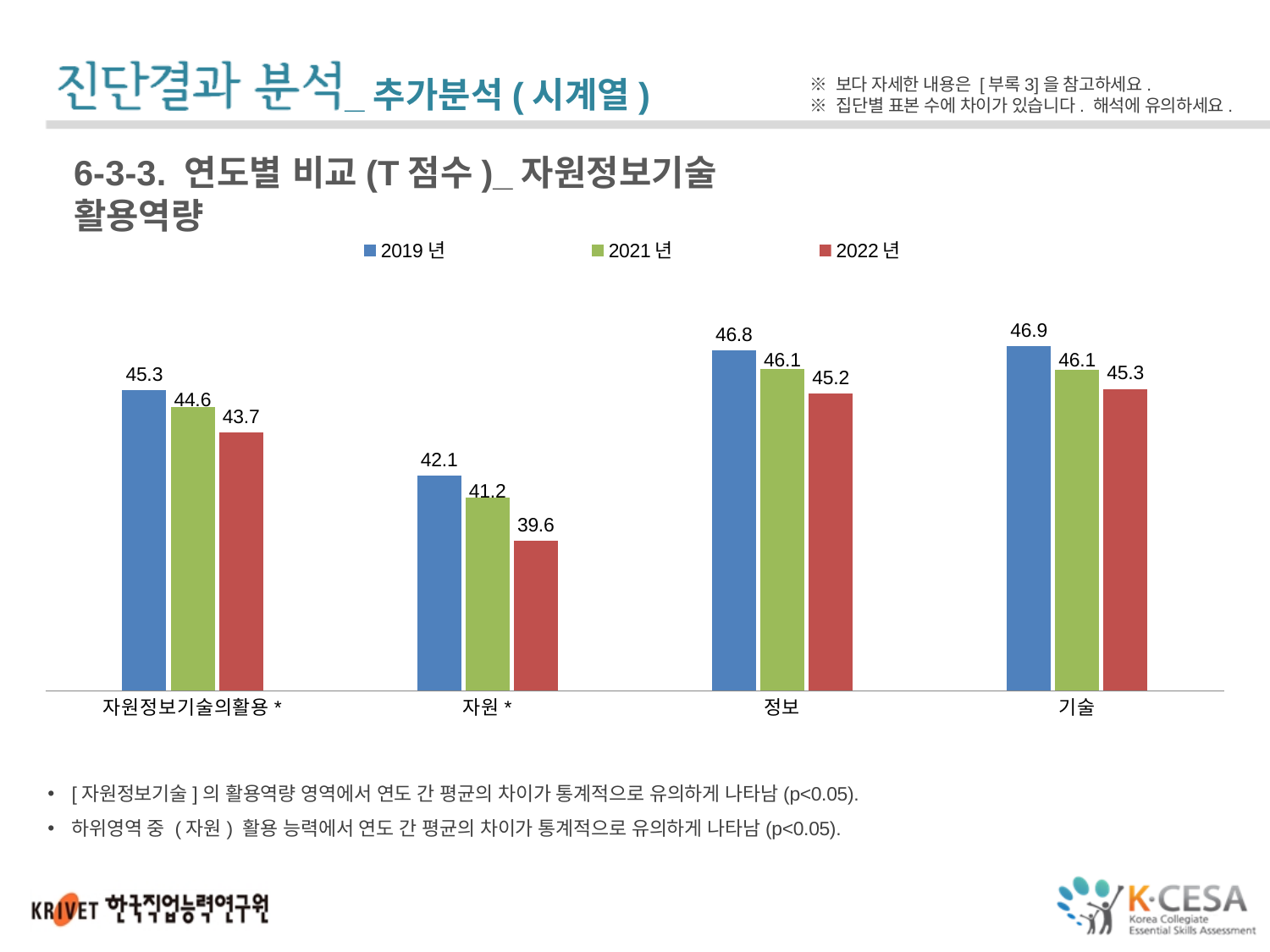

_추가분석(시계열)
※ 보다 자세한 내용은 [부록3]을 참고하세요.
※ 집단별 표본 수에 차이가 있습니다. 해석에 유의하세요.
6-3-3. 연도별 비교(T점수)_자원정보기술 활용역량

### Chart

| Category | 2019년 | 2021년 | 2022년 |
|---|---|---|---|
| 자원정보기술의활용* | 45.273972602739725 | 44.64912280701754 | 43.71108179419525 |
| 자원* | 42.06506849315068 | 41.23481781376518 | 39.642480211081796 |
| 정보 | 46.77054794520548 | 46.07827260458839 | 45.16490765171504 |
| 기술 | 46.93835616438356 | 46.05398110661269 | 45.32849604221636 |
[자원정보기술]의 활용역량 영역에서 연도 간 평균의 차이가 통계적으로 유의하게 나타남(p<0.05).
하위영역 중 (자원) 활용 능력에서 연도 간 평균의 차이가 통계적으로 유의하게 나타남(p<0.05).